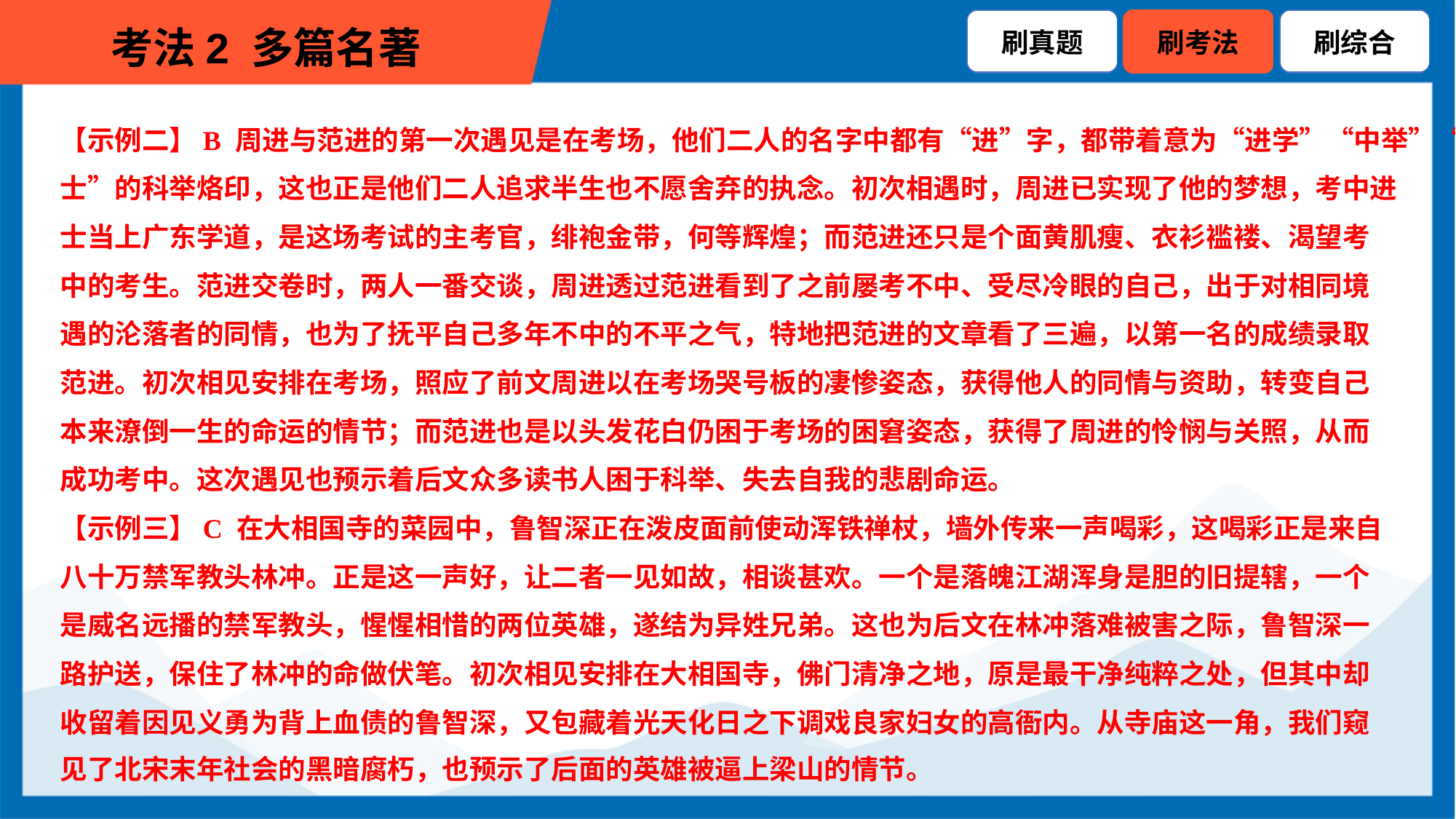

【示例二】B 周进与范进的第一次遇见是在考场，他们二人的名字中都有“进”字，都带着意为“进学”“中举”“进
士”的科举烙印，这也正是他们二人追求半生也不愿舍弃的执念。初次相遇时，周进已实现了他的梦想，考中进
士当上广东学道，是这场考试的主考官，绯袍金带，何等辉煌；而范进还只是个面黄肌瘦、衣衫褴褛、渴望考
中的考生。范进交卷时，两人一番交谈，周进透过范进看到了之前屡考不中、受尽冷眼的自己，出于对相同境
遇的沦落者的同情，也为了抚平自己多年不中的不平之气，特地把范进的文章看了三遍，以第一名的成绩录取
范进。初次相见安排在考场，照应了前文周进以在考场哭号板的凄惨姿态，获得他人的同情与资助，转变自己
本来潦倒一生的命运的情节；而范进也是以头发花白仍困于考场的困窘姿态，获得了周进的怜悯与关照，从而
成功考中。这次遇见也预示着后文众多读书人困于科举、失去自我的悲剧命运。
【示例三】C 在大相国寺的菜园中，鲁智深正在泼皮面前使动浑铁禅杖，墙外传来一声喝彩，这喝彩正是来自
八十万禁军教头林冲。正是这一声好，让二者一见如故，相谈甚欢。一个是落魄江湖浑身是胆的旧提辖，一个
是威名远播的禁军教头，惺惺相惜的两位英雄，遂结为异姓兄弟。这也为后文在林冲落难被害之际，鲁智深一
路护送，保住了林冲的命做伏笔。初次相见安排在大相国寺，佛门清净之地，原是最干净纯粹之处，但其中却
收留着因见义勇为背上血债的鲁智深，又包藏着光天化日之下调戏良家妇女的高衙内。从寺庙这一角，我们窥
见了北宋末年社会的黑暗腐朽，也预示了后面的英雄被逼上梁山的情节。